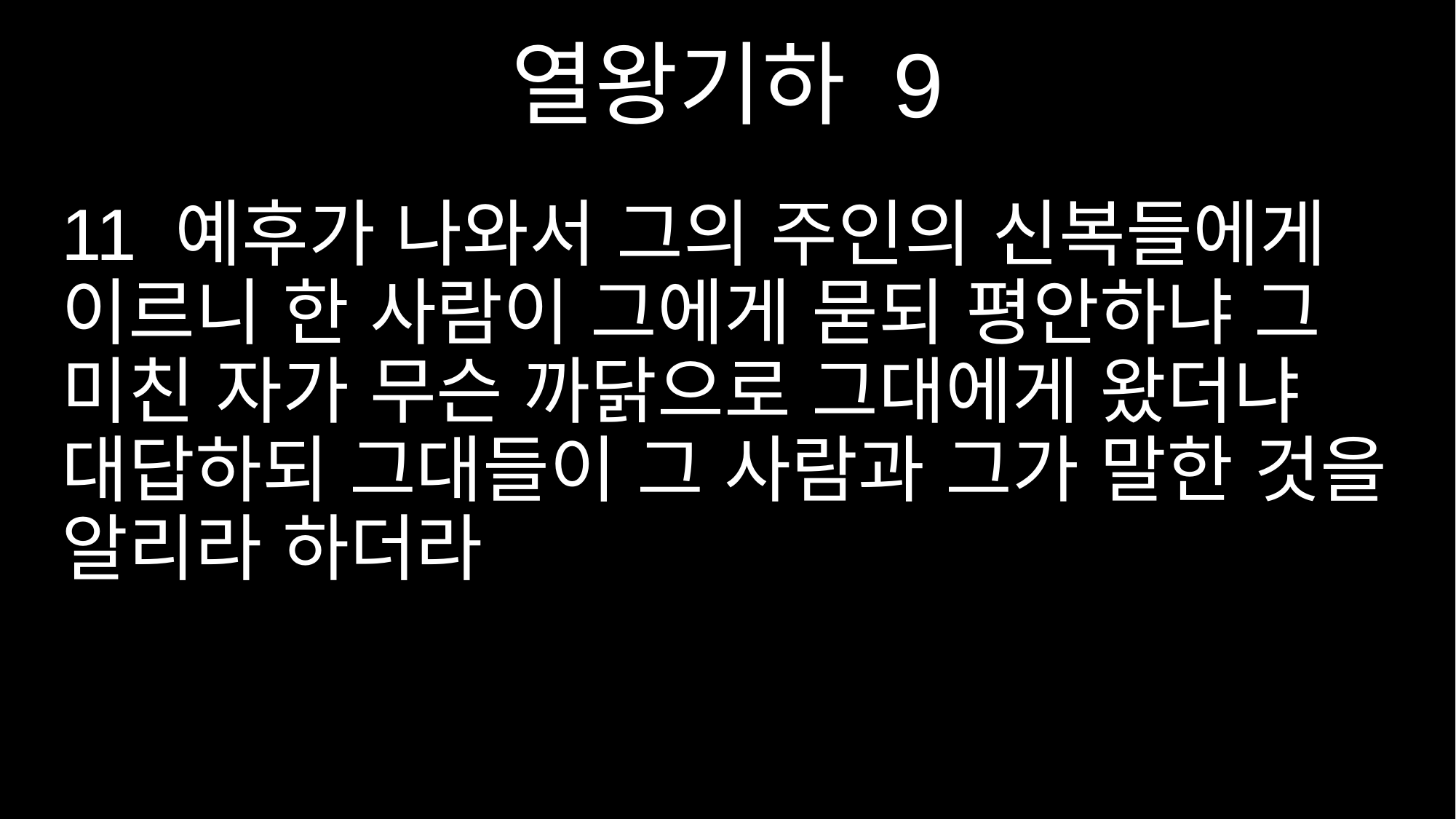

열왕기하 9
11 예후가 나와서 그의 주인의 신복들에게 이르니 한 사람이 그에게 묻되 평안하냐 그 미친 자가 무슨 까닭으로 그대에게 왔더냐 대답하되 그대들이 그 사람과 그가 말한 것을 알리라 하더라